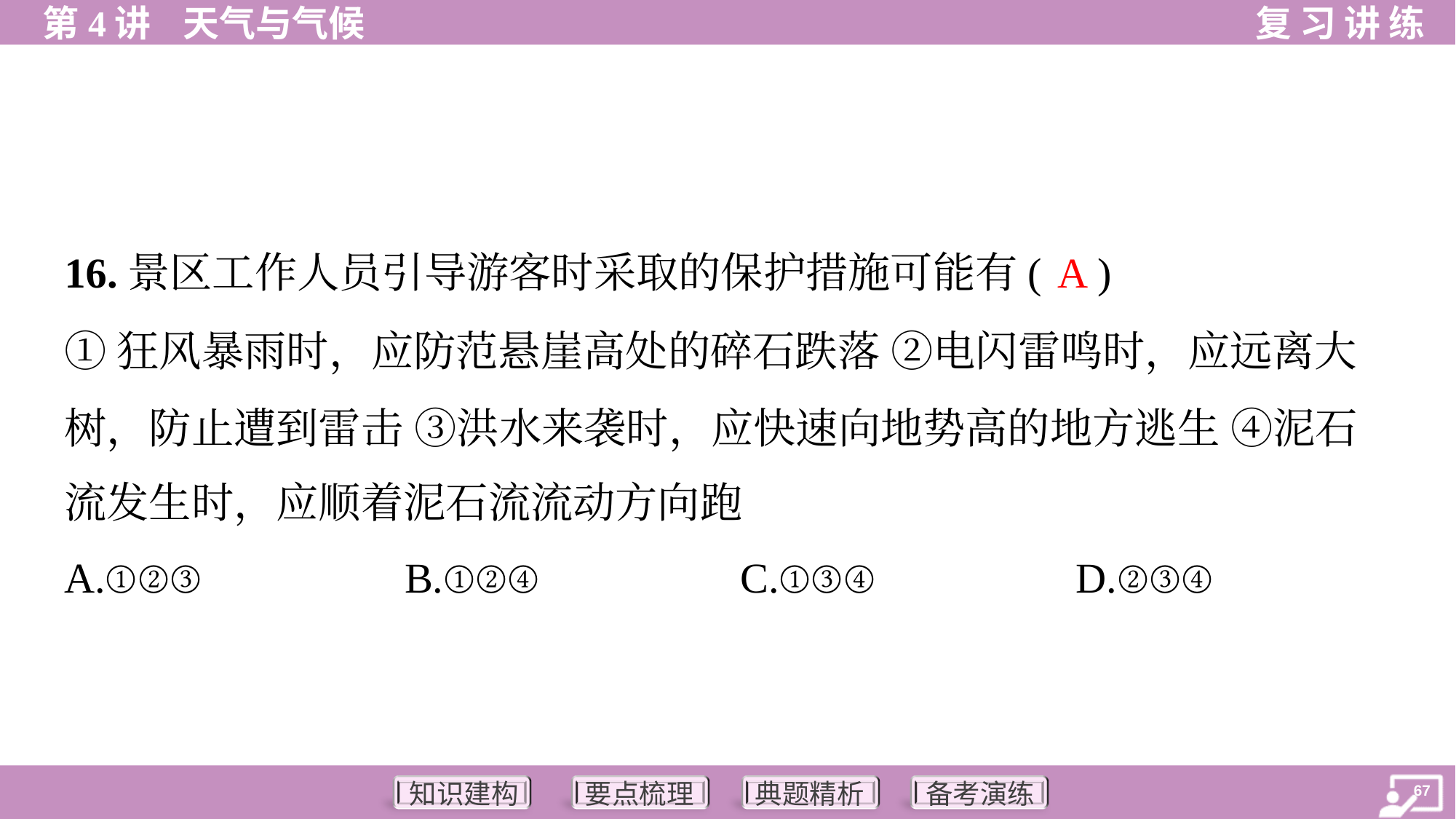

A
16.景区工作人员引导游客时采取的保护措施可能有(     )
①狂风暴雨时，应防范悬崖高处的碎石跌落 ②电闪雷鸣时，应远离大
树，防止遭到雷击 ③洪水来袭时，应快速向地势高的地方逃生 ④泥石
流发生时，应顺着泥石流流动方向跑
A.①②③	B.①②④	C.①③④	D.②③④